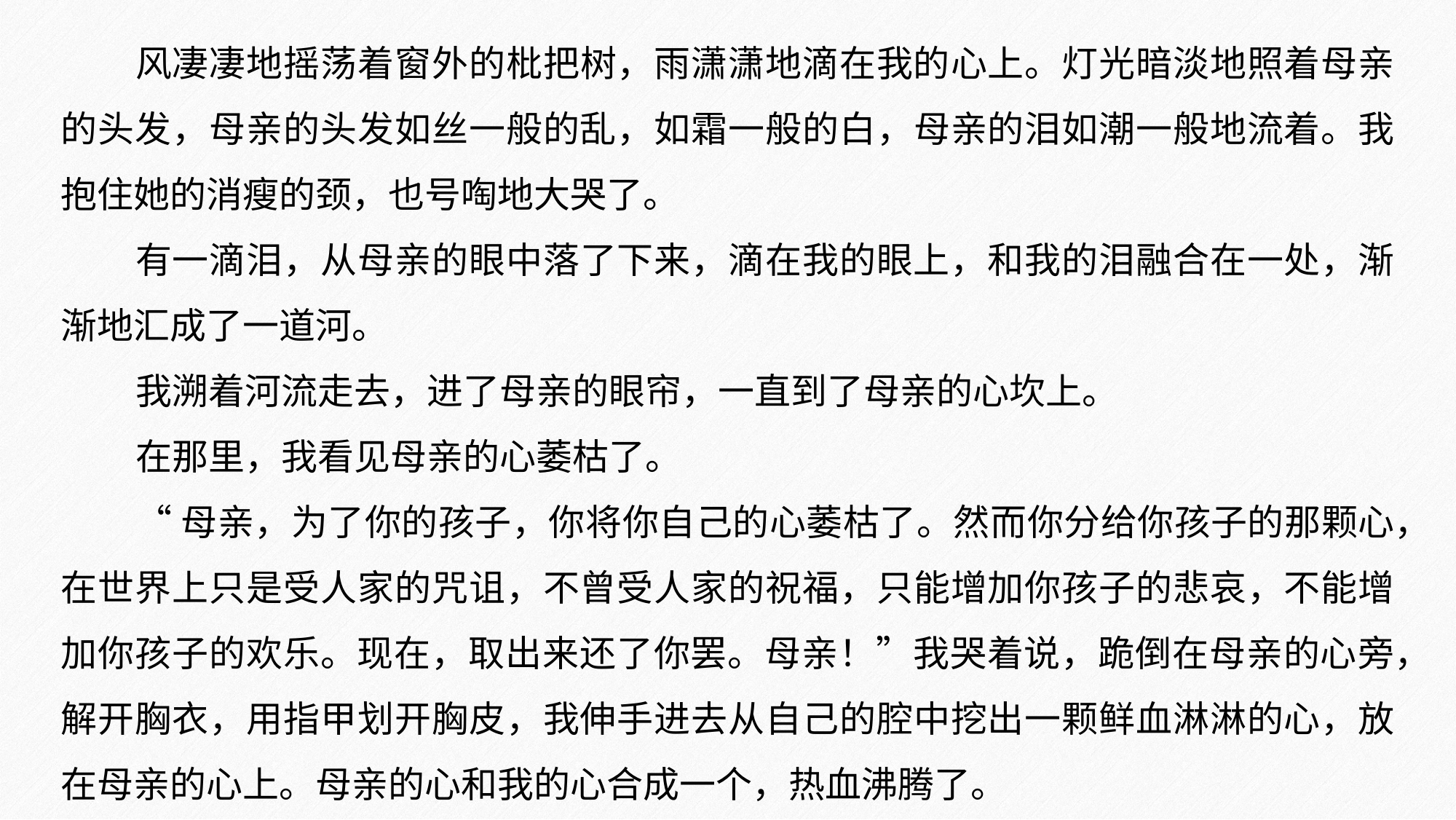

风凄凄地摇荡着窗外的枇把树，雨潇潇地滴在我的心上。灯光暗淡地照着母亲的头发，母亲的头发如丝一般的乱，如霜一般的白，母亲的泪如潮一般地流着。我抱住她的消瘦的颈，也号啕地大哭了。
有一滴泪，从母亲的眼中落了下来，滴在我的眼上，和我的泪融合在一处，渐渐地汇成了一道河。
我溯着河流走去，进了母亲的眼帘，一直到了母亲的心坎上。
在那里，我看见母亲的心萎枯了。
“母亲，为了你的孩子，你将你自己的心萎枯了。然而你分给你孩子的那颗心，在世界上只是受人家的咒诅，不曾受人家的祝福，只能增加你孩子的悲哀，不能增加你孩子的欢乐。现在，取出来还了你罢。母亲！”我哭着说，跪倒在母亲的心旁，解开胸衣，用指甲划开胸皮，我伸手进去从自己的腔中挖出一颗鲜血淋淋的心，放在母亲的心上。母亲的心和我的心合成一个，热血沸腾了。